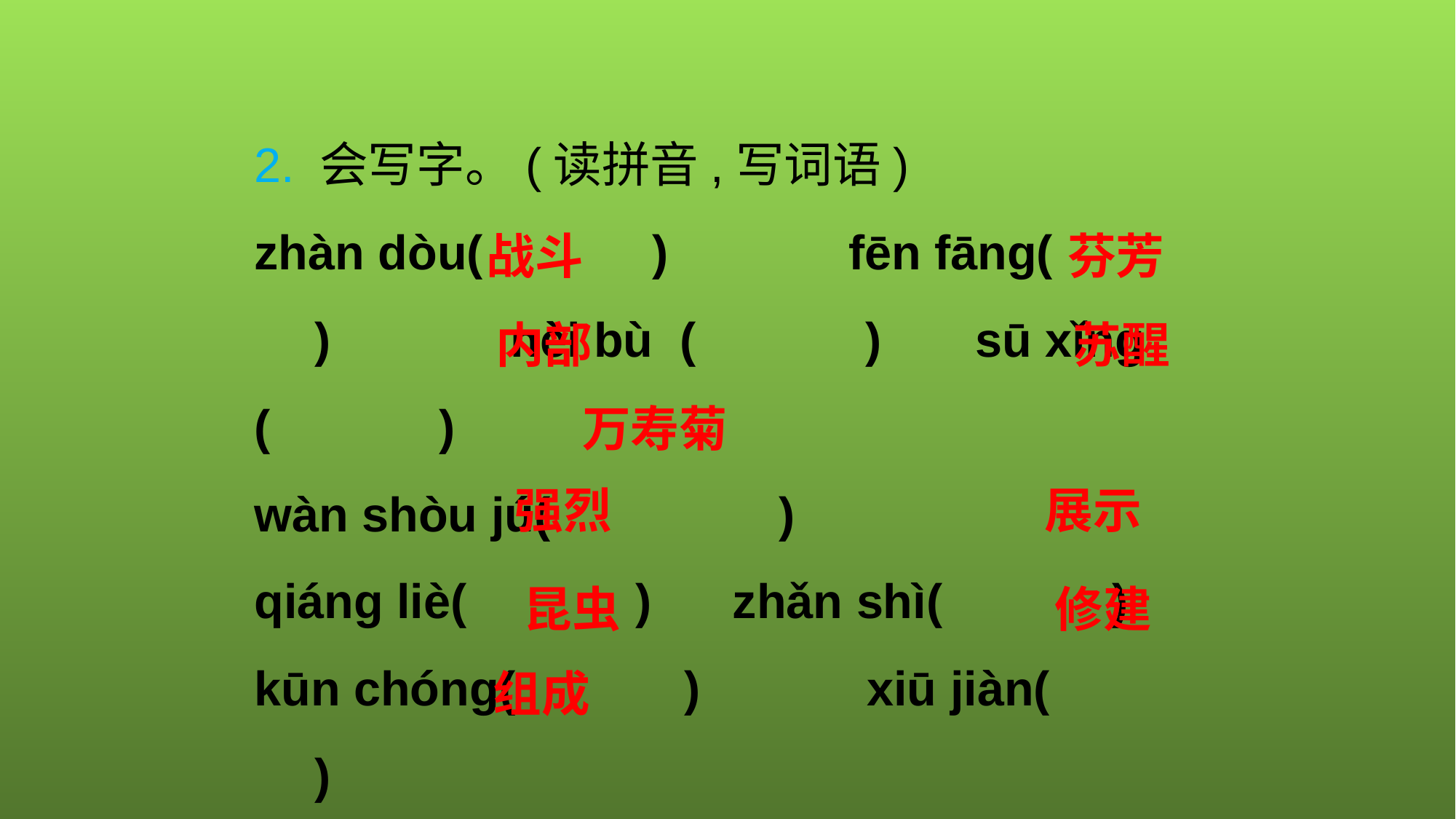

2. 会写字。(读拼音,写词语)
zhàn dòu(　　　)　　　 fēn fānɡ(　　　)　　　 nèi bù  (　　　)       sū xǐnɡ (　　　)
wàn shòu jú(　　　 　)
qiánɡ liè(　　　)      zhǎn shì(　　　)
kūn chónɡ(　　　)	     xiū jiàn(　　　)
zǔ chénɡ(　　　)
 芬芳
战斗
苏醒
 内部
万寿菊
强烈
展示
昆虫
修建
组成